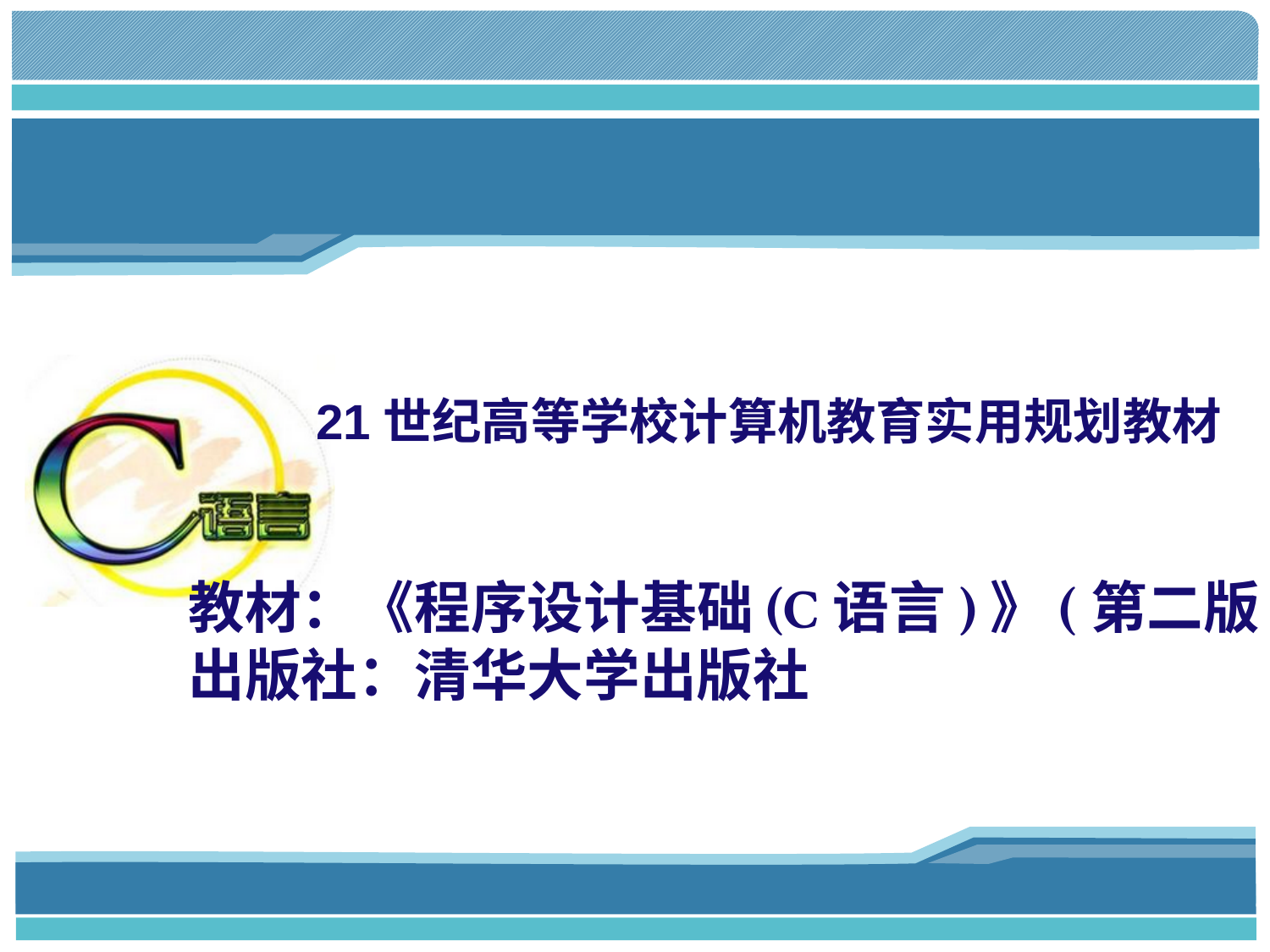

21世纪高等学校计算机教育实用规划教材
教材：《程序设计基础(C语言)》(第二版)
出版社：清华大学出版社